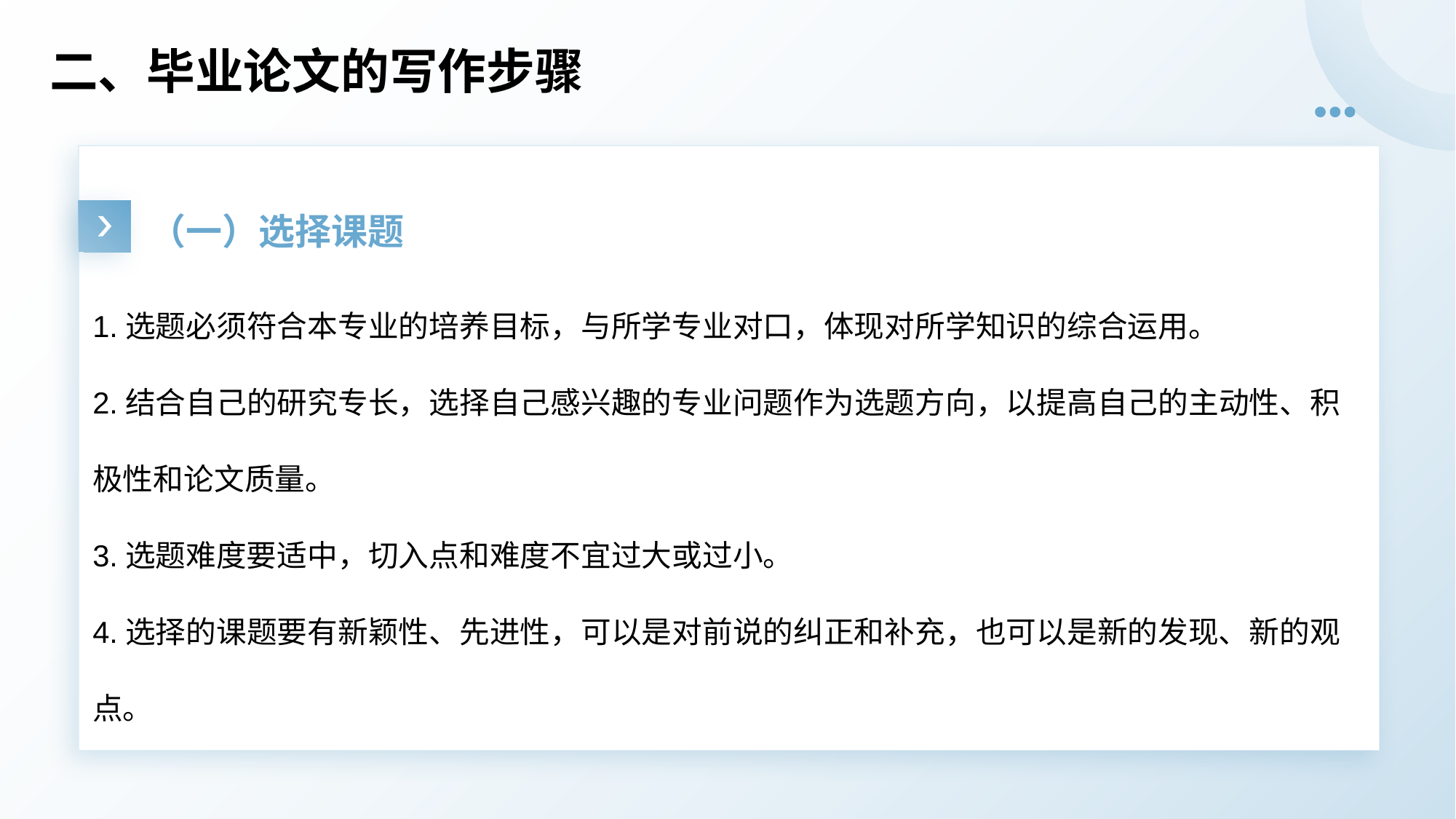

# 二、毕业论文的写作步骤

（一）选择课题

1.选题必须符合本专业的培养目标，与所学专业对口，体现对所学知识的综合运用。
2.结合自己的研究专长，选择自己感兴趣的专业问题作为选题方向，以提高自己的主动性、积极性和论文质量。
3.选题难度要适中，切入点和难度不宜过大或过小。
4.选择的课题要有新颖性、先进性，可以是对前说的纠正和补充，也可以是新的发现、新的观点。